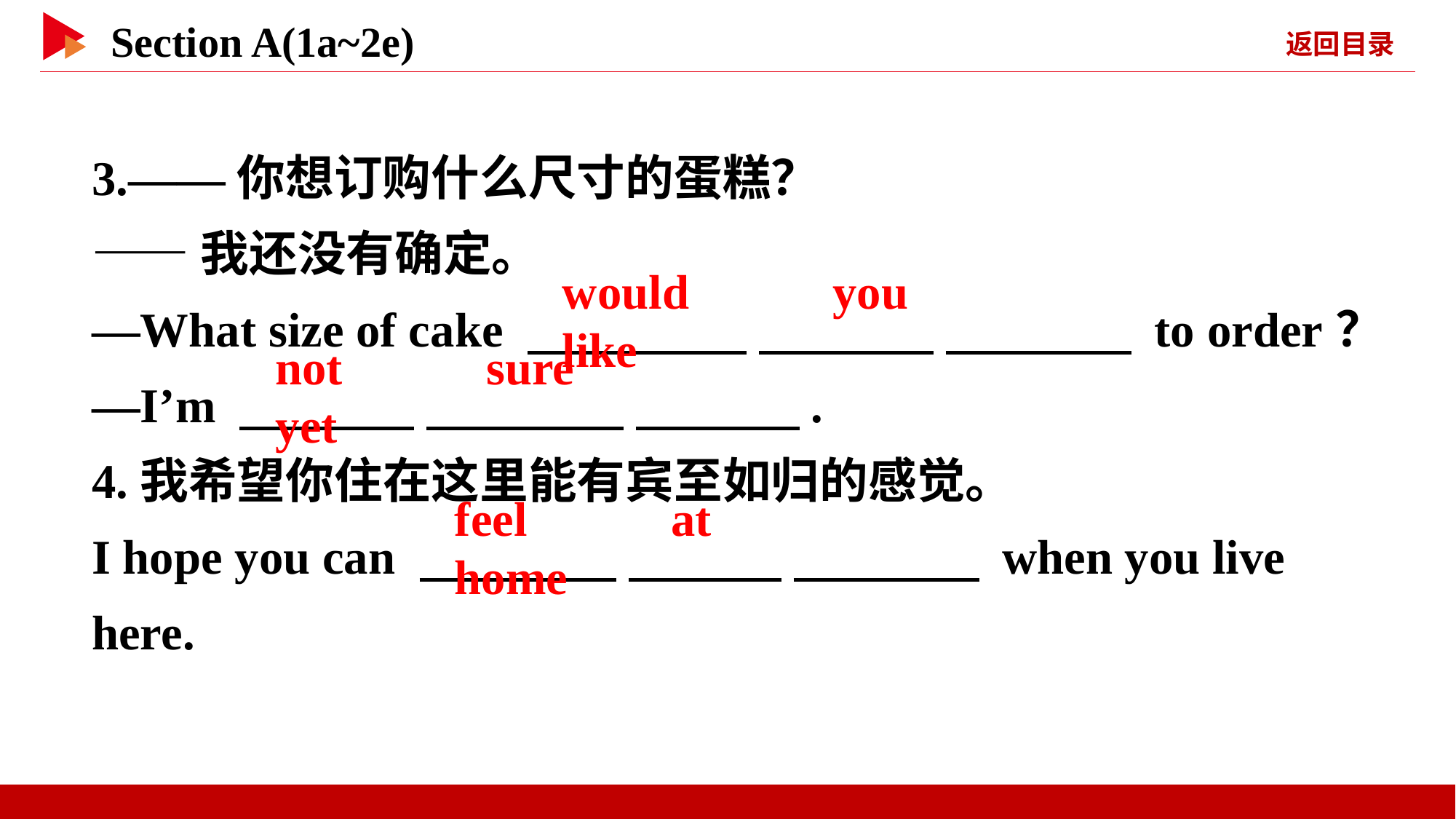

3.——你想订购什么尺寸的蛋糕？
——我还没有确定。
—What size of cake 　           　 　       　 　        　 to order？
—I’m 　       　 　         　 　      　.
4.我希望你住在这里能有宾至如归的感觉。
I hope you can 　         　 　     　 　        　 when you live here.
would 　 　you 　 　like
not 　 　sure 　 　yet
feel 　 　at 　 　home